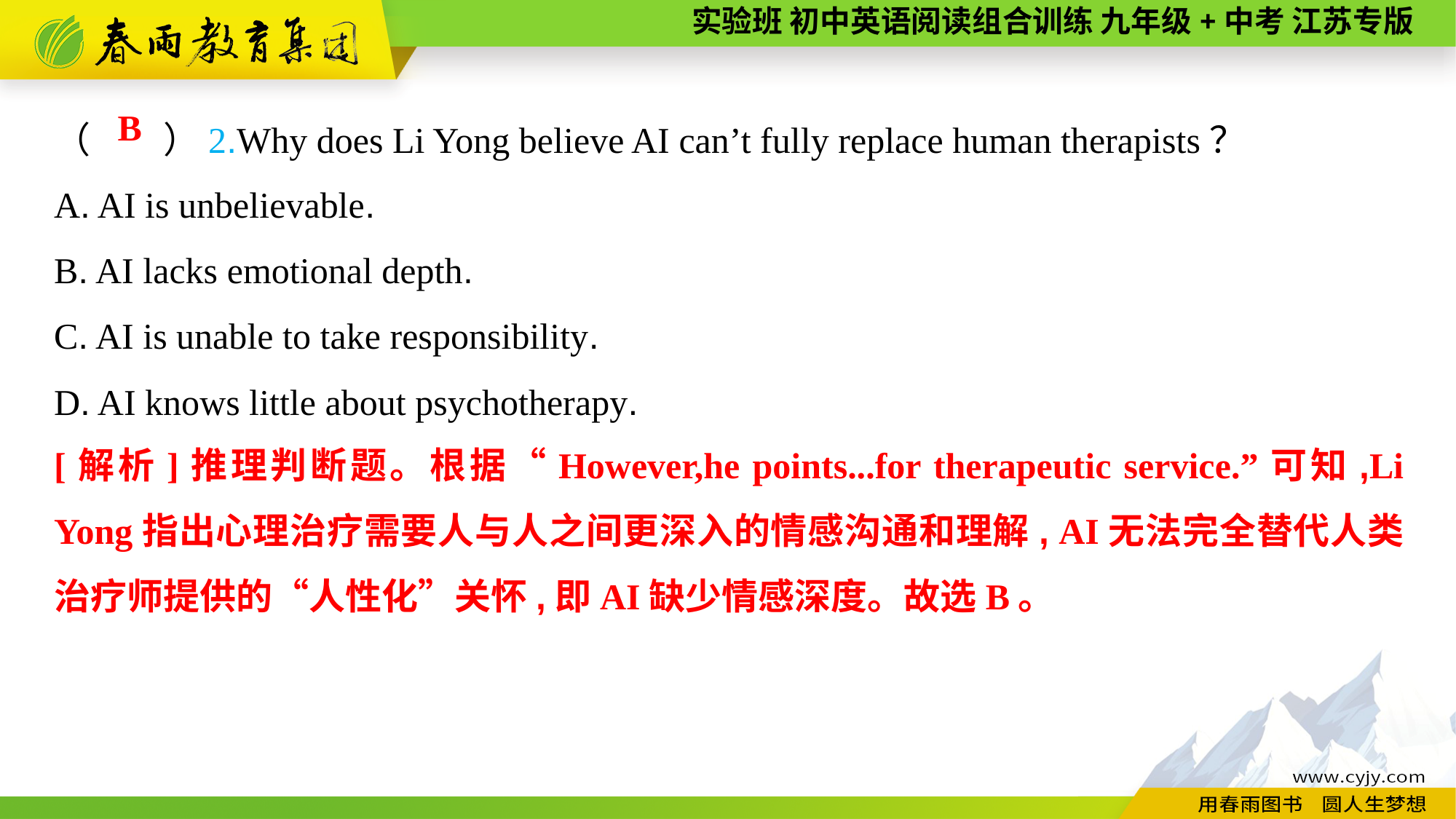

（　　）2.Why does Li Yong believe AI can’t fully replace human therapists？
A. AI is unbelievable.
B. AI lacks emotional depth.
C. AI is unable to take responsibility.
D. AI knows little about psychotherapy.
B
[解析]推理判断题。根据“However,he points...for therapeutic service.”可知,Li Yong指出心理治疗需要人与人之间更深入的情感沟通和理解, AI无法完全替代人类治疗师提供的“人性化”关怀,即AI缺少情感深度。故选B。